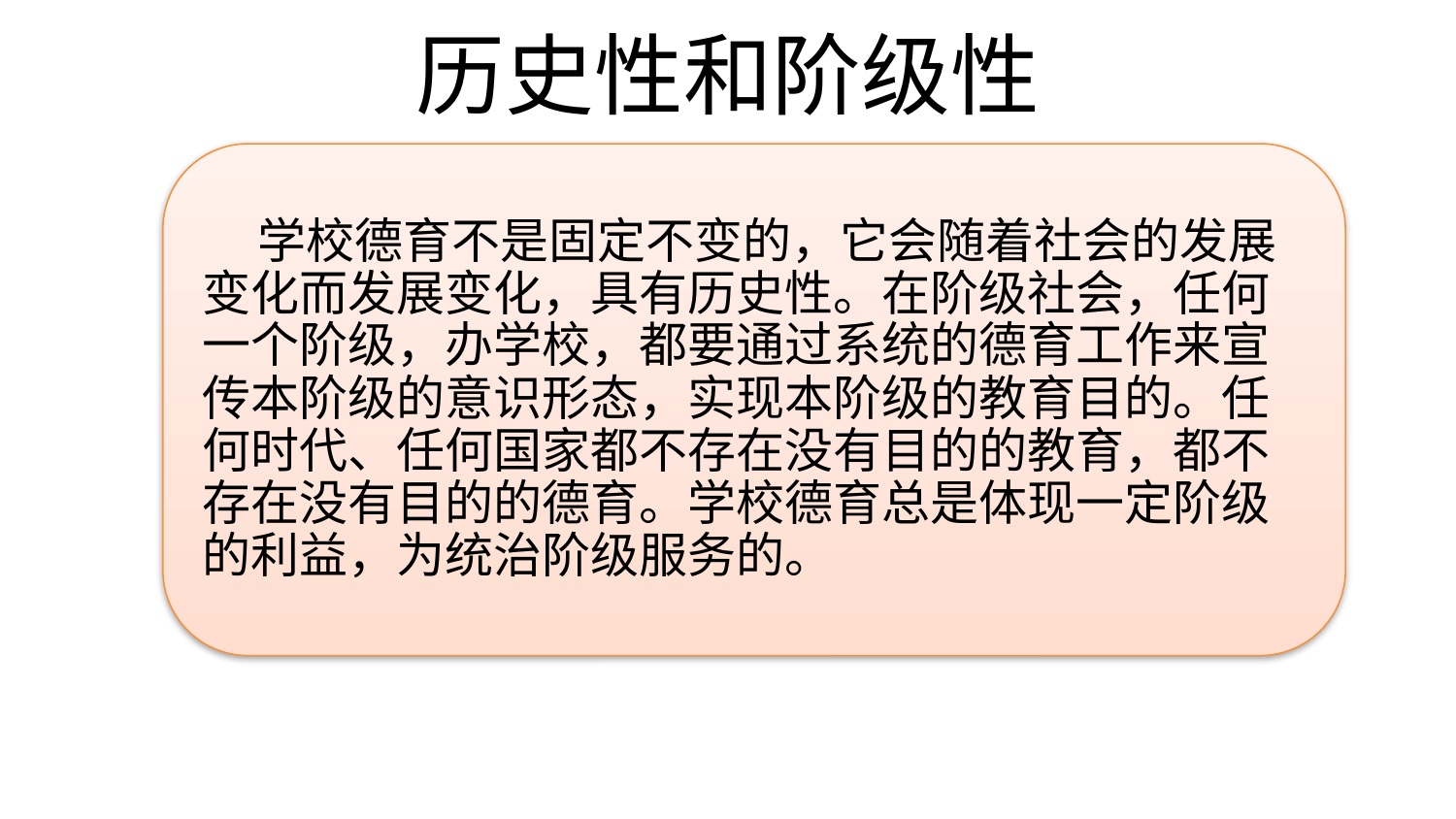

# 历史性和阶级性
    学校德育不是固定不变的，它会随着社会的发展变化而发展变化，具有历史性。在阶级社会，任何一个阶级，办学校，都要通过系统的德育工作来宣传本阶级的意识形态，实现本阶级的教育目的。任何时代、任何国家都不存在没有目的的教育，都不存在没有目的的德育。学校德育总是体现一定阶级的利益，为统治阶级服务的。